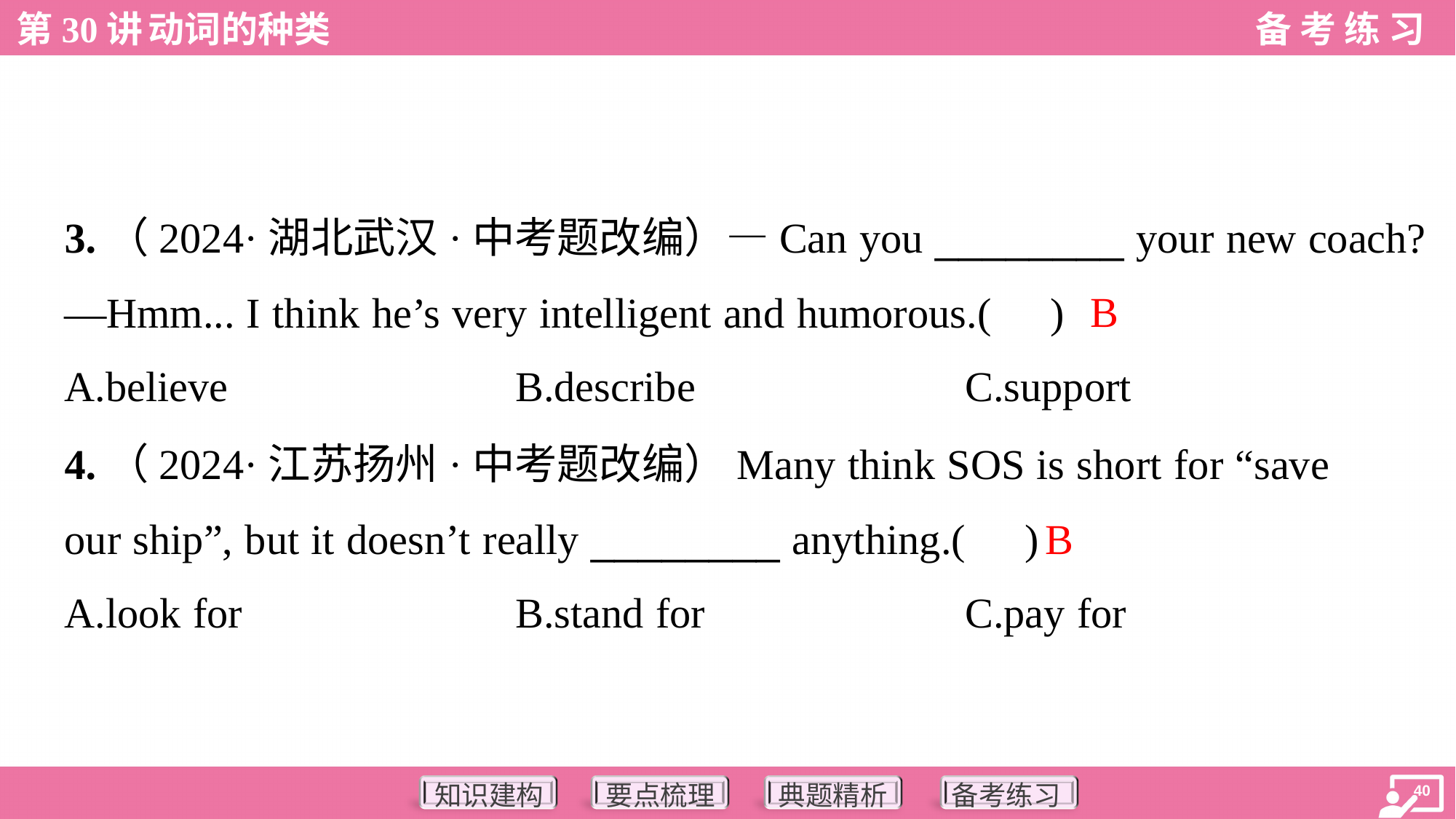

3.（2024·湖北武汉·中考题改编）—Can you ________ your new coach?
—Hmm... I think he’s very intelligent and humorous.(     )
B
A.believe	B.describe	C.support
4.（2024·江苏扬州·中考题改编）Many think SOS is short for “save
our ship”, but it doesn’t really ________ anything.(     )
B
A.look for	B.stand for	C.pay for